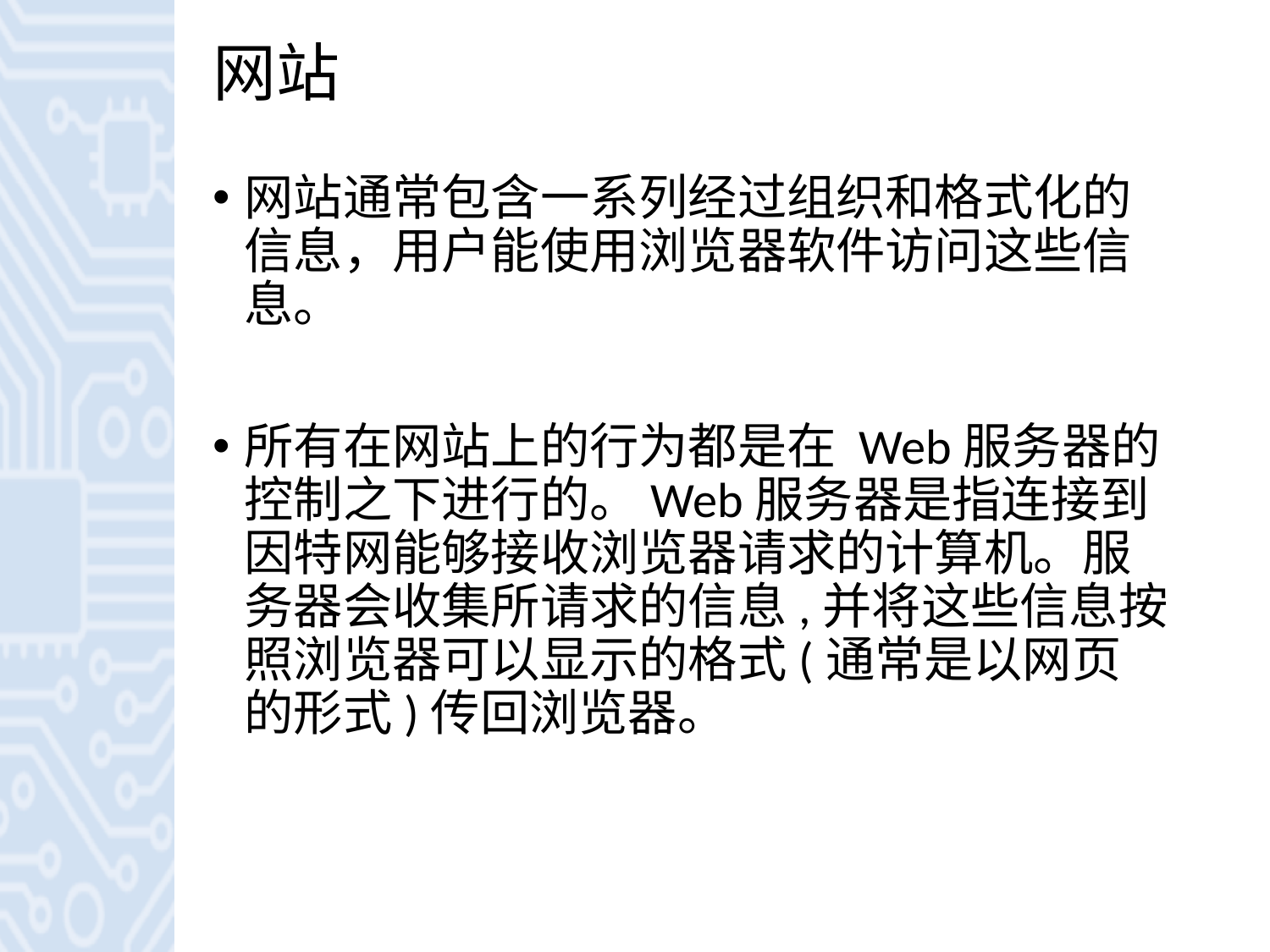

# 网站
网站通常包含一系列经过组织和格式化的信息，用户能使用浏览器软件访问这些信息。

所有在网站上的行为都是在 Web服务器的控制之下进行的。Web服务器是指连接到因特网能够接收浏览器请求的计算机。服务器会收集所请求的信息,并将这些信息按照浏览器可以显示的格式(通常是以网页的形式)传回浏览器。